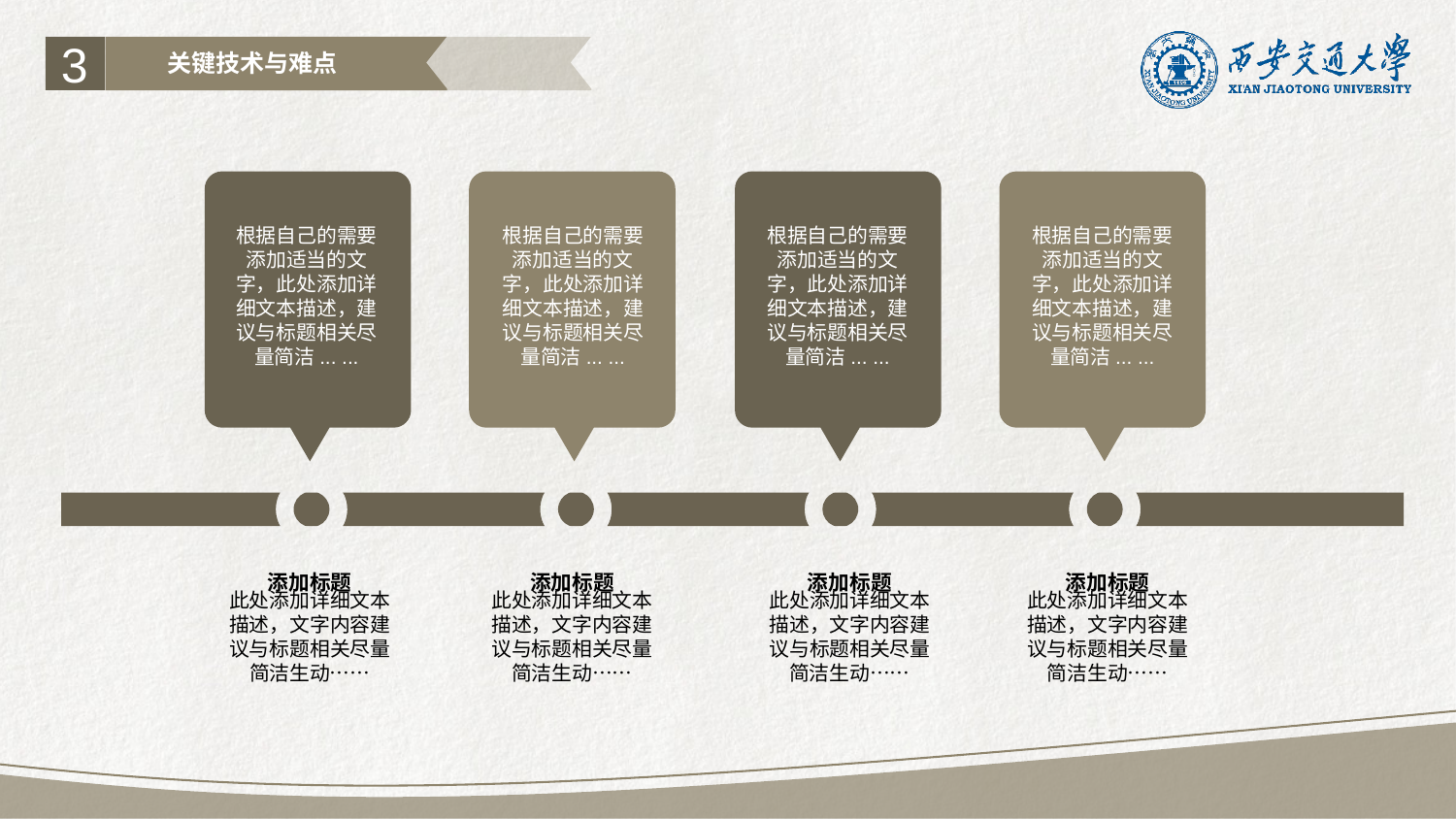

3

关键技术与难点

根据自己的需要添加适当的文字，此处添加详细文本描述，建议与标题相关尽量简洁... ...
根据自己的需要添加适当的文字，此处添加详细文本描述，建议与标题相关尽量简洁... ...
根据自己的需要添加适当的文字，此处添加详细文本描述，建议与标题相关尽量简洁... ...
根据自己的需要添加适当的文字，此处添加详细文本描述，建议与标题相关尽量简洁... ...

添加标题
此处添加详细文本描述，文字内容建议与标题相关尽量简洁生动……
添加标题
此处添加详细文本描述，文字内容建议与标题相关尽量简洁生动……
添加标题
此处添加详细文本描述，文字内容建议与标题相关尽量简洁生动……
添加标题
此处添加详细文本描述，文字内容建议与标题相关尽量简洁生动……